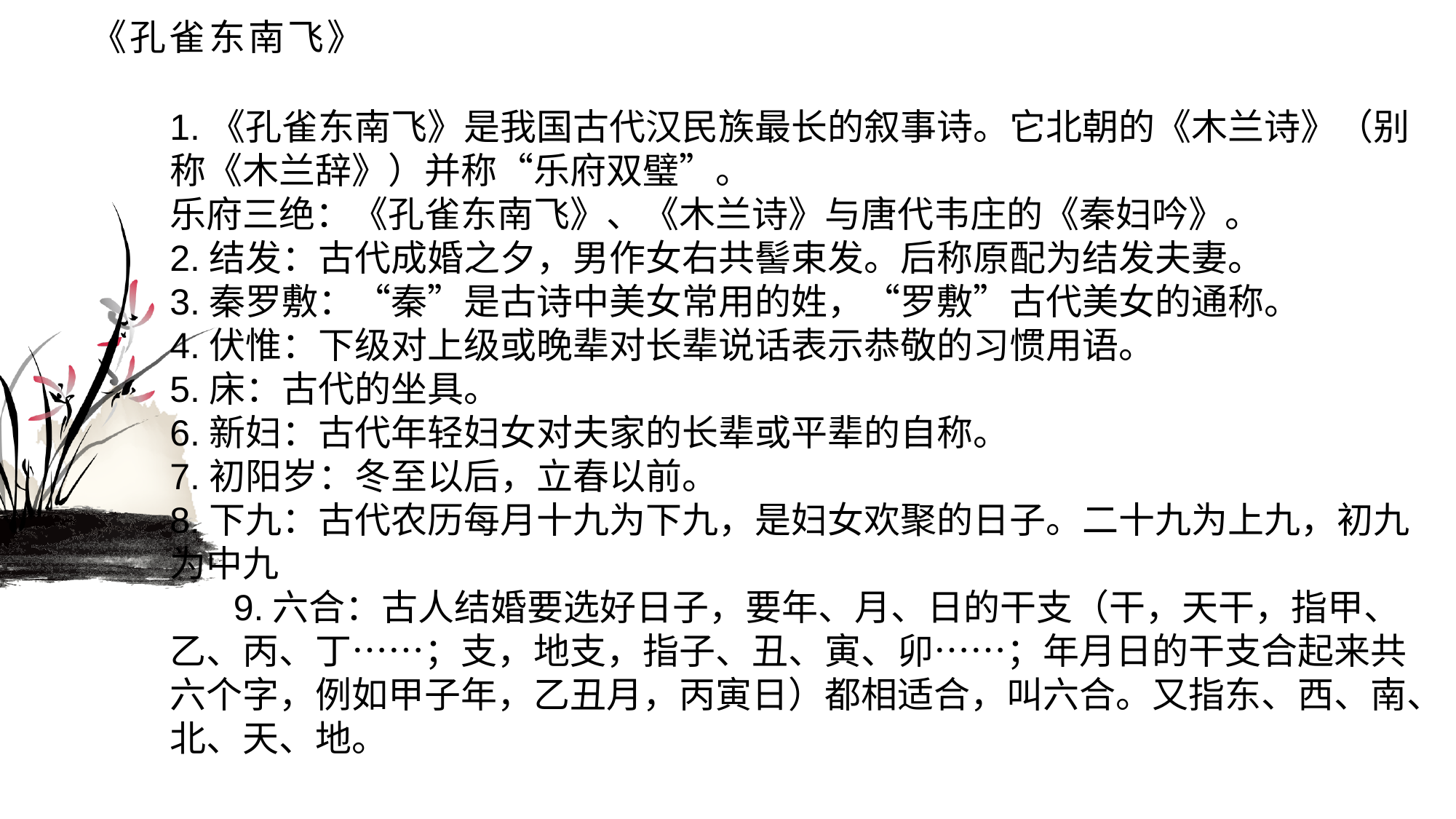

# 《孔雀东南飞》
1.《孔雀东南飞》是我国古代汉民族最长的叙事诗。它北朝的《木兰诗》（别称《木兰辞》）并称“乐府双璧”。乐府三绝：《孔雀东南飞》、《木兰诗》与唐代韦庄的《秦妇吟》。2.结发：古代成婚之夕，男作女右共髻束发。后称原配为结发夫妻。3.秦罗敷：“秦”是古诗中美女常用的姓，“罗敷”古代美女的通称。4.伏惟：下级对上级或晚辈对长辈说话表示恭敬的习惯用语。5.床：古代的坐具。6.新妇：古代年轻妇女对夫家的长辈或平辈的自称。7.初阳岁：冬至以后，立春以前。8.下九：古代农历每月十九为下九，是妇女欢聚的日子。二十九为上九，初九为中九9.六合：古人结婚要选好日子，要年、月、日的干支（干，天干，指甲、乙、丙、丁……；支，地支，指子、丑、寅、卯……；年月日的干支合起来共六个字，例如甲子年，乙丑月，丙寅日）都相适合，叫六合。又指东、西、南、北、天、地。